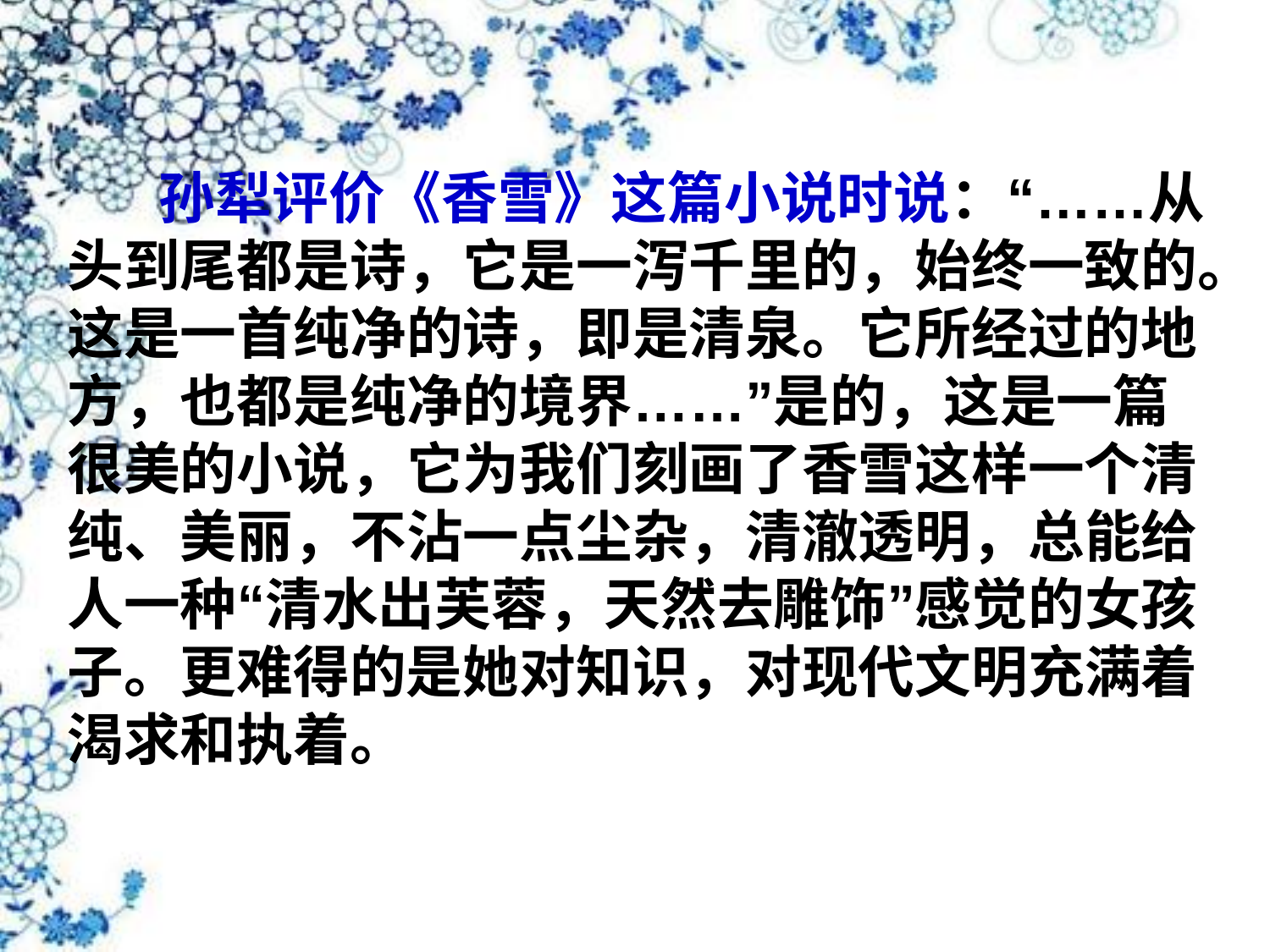

孙犁评价《香雪》这篇小说时说：“……从头到尾都是诗，它是一泻千里的，始终一致的。这是一首纯净的诗，即是清泉。它所经过的地方，也都是纯净的境界……”是的，这是一篇很美的小说，它为我们刻画了香雪这样一个清纯、美丽，不沾一点尘杂，清澈透明，总能给人一种“清水出芙蓉，天然去雕饰”感觉的女孩子。更难得的是她对知识，对现代文明充满着渴求和执着。